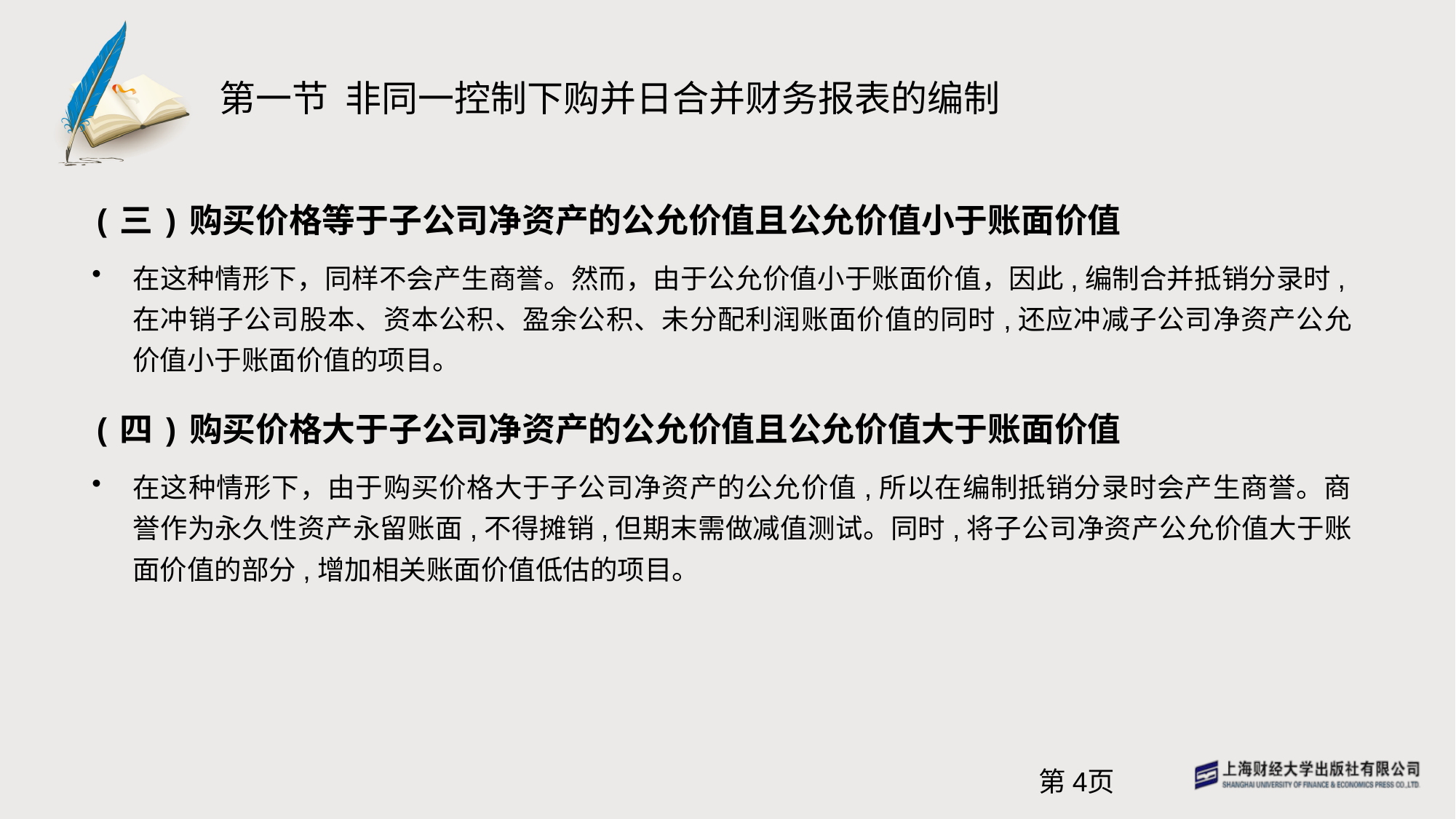

# 第一节  非同一控制下购并日合并财务报表的编制
(三)购买价格等于子公司净资产的公允价值且公允价值小于账面价值
在这种情形下，同样不会产生商誉。然而，由于公允价值小于账面价值，因此,编制合并抵销分录时,在冲销子公司股本、资本公积、盈余公积、未分配利润账面价值的同时,还应冲减子公司净资产公允价值小于账面价值的项目。
(四)购买价格大于子公司净资产的公允价值且公允价值大于账面价值
在这种情形下，由于购买价格大于子公司净资产的公允价值,所以在编制抵销分录时会产生商誉。商誉作为永久性资产永留账面,不得摊销,但期末需做减值测试。同时,将子公司净资产公允价值大于账面价值的部分,增加相关账面价值低估的项目。

4